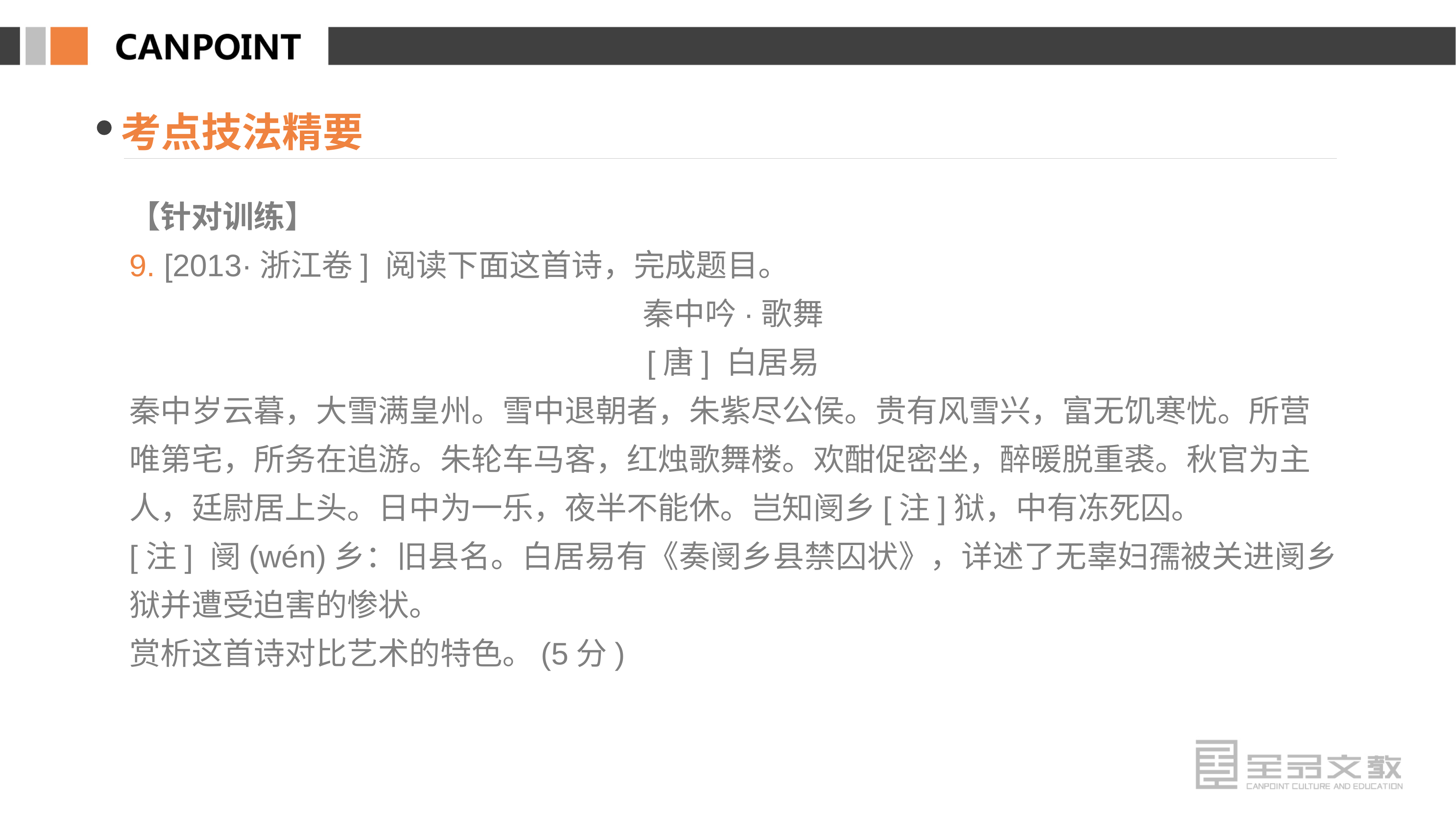

考点技法精要

【针对训练】
9. [2013·浙江卷] 阅读下面这首诗，完成题目。
秦中吟·歌舞
[唐] 白居易
秦中岁云暮，大雪满皇州。雪中退朝者，朱紫尽公侯。贵有风雪兴，富无饥寒忧。所营唯第宅，所务在追游。朱轮车马客，红烛歌舞楼。欢酣促密坐，醉暖脱重裘。秋官为主人，廷尉居上头。日中为一乐，夜半不能休。岂知阌乡[注]狱，中有冻死囚。
[注] 阌(wén)乡：旧县名。白居易有《奏阌乡县禁囚状》，详述了无辜妇孺被关进阌乡狱并遭受迫害的惨状。
赏析这首诗对比艺术的特色。(5分)